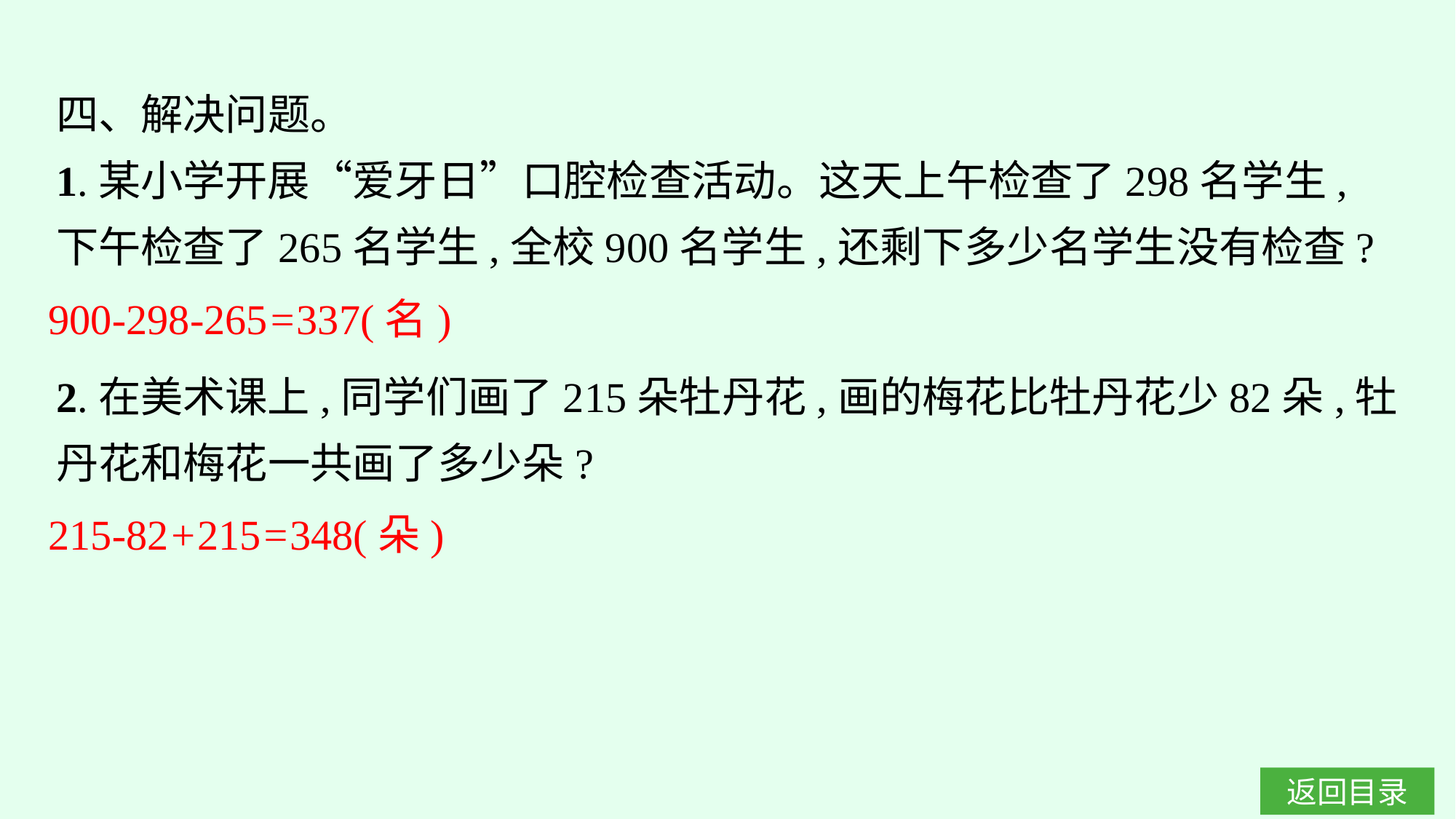

四、解决问题。
1.某小学开展“爱牙日”口腔检查活动。这天上午检查了298名学生,下午检查了265名学生,全校900名学生,还剩下多少名学生没有检查?
900-298-265=337(名)
2.在美术课上,同学们画了215朵牡丹花,画的梅花比牡丹花少82朵,牡丹花和梅花一共画了多少朵?
215-82+215=348(朵)